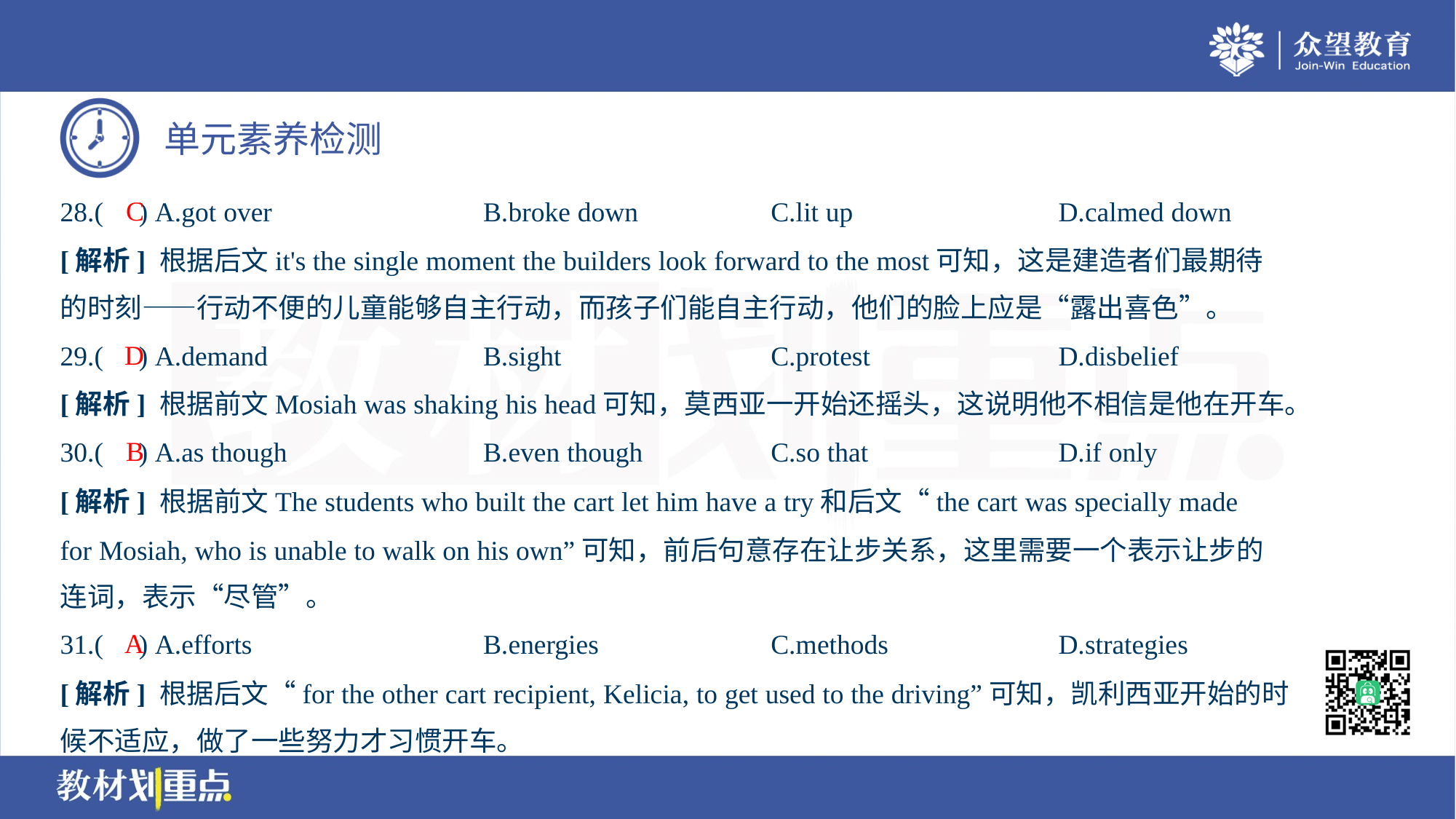

C
28.(     ) A.got over	B.broke down	C.lit up	D.calmed down
[解析] 根据后文it's the single moment the builders look forward to the most可知，这是建造者们最期待
的时刻——行动不便的儿童能够自主行动，而孩子们能自主行动，他们的脸上应是“露出喜色”。
D
29.(     ) A.demand	B.sight	C.protest	D.disbelief
[解析] 根据前文Mosiah was shaking his head可知，莫西亚一开始还摇头，这说明他不相信是他在开车。
B
30.(     ) A.as though	B.even though	C.so that	D.if only
[解析] 根据前文The students who built the cart let him have a try和后文“the cart was specially made
for Mosiah, who is unable to walk on his own”可知，前后句意存在让步关系，这里需要一个表示让步的
连词，表示“尽管”。
A
31.(     ) A.efforts	B.energies	C.methods	D.strategies
[解析] 根据后文“for the other cart recipient, Kelicia, to get used to the driving”可知，凯利西亚开始的时
候不适应，做了一些努力才习惯开车。